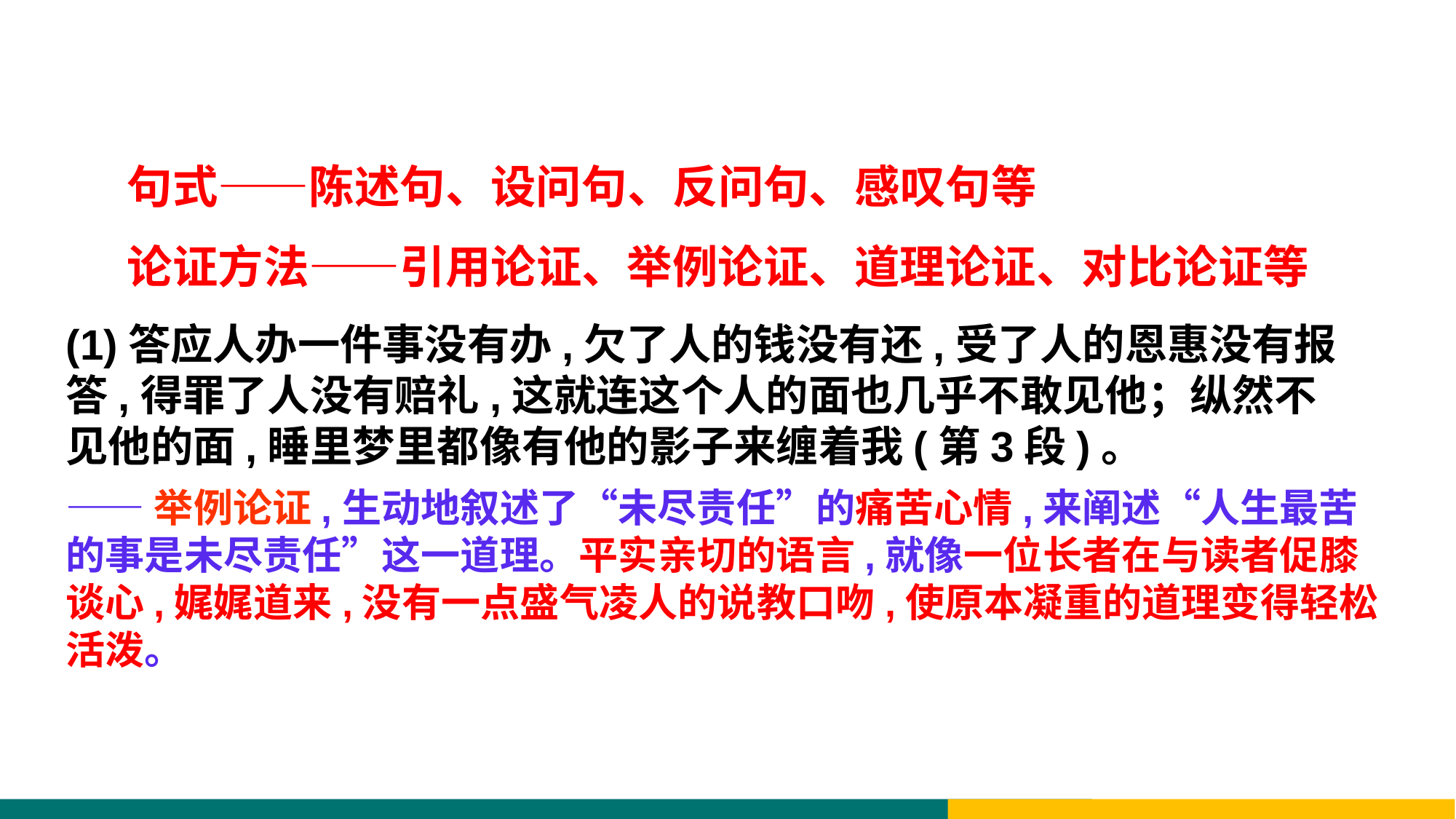

句式——陈述句、设问句、反问句、感叹句等
论证方法——引用论证、举例论证、道理论证、对比论证等
(1)答应人办一件事没有办,欠了人的钱没有还,受了人的恩惠没有报答,得罪了人没有赔礼,这就连这个人的面也几乎不敢见他；纵然不见他的面,睡里梦里都像有他的影子来缠着我(第3段)。
——举例论证,生动地叙述了“未尽责任”的痛苦心情,来阐述“人生最苦的事是未尽责任”这一道理。平实亲切的语言,就像一位长者在与读者促膝谈心,娓娓道来,没有一点盛气凌人的说教口吻,使原本凝重的道理变得轻松活泼。